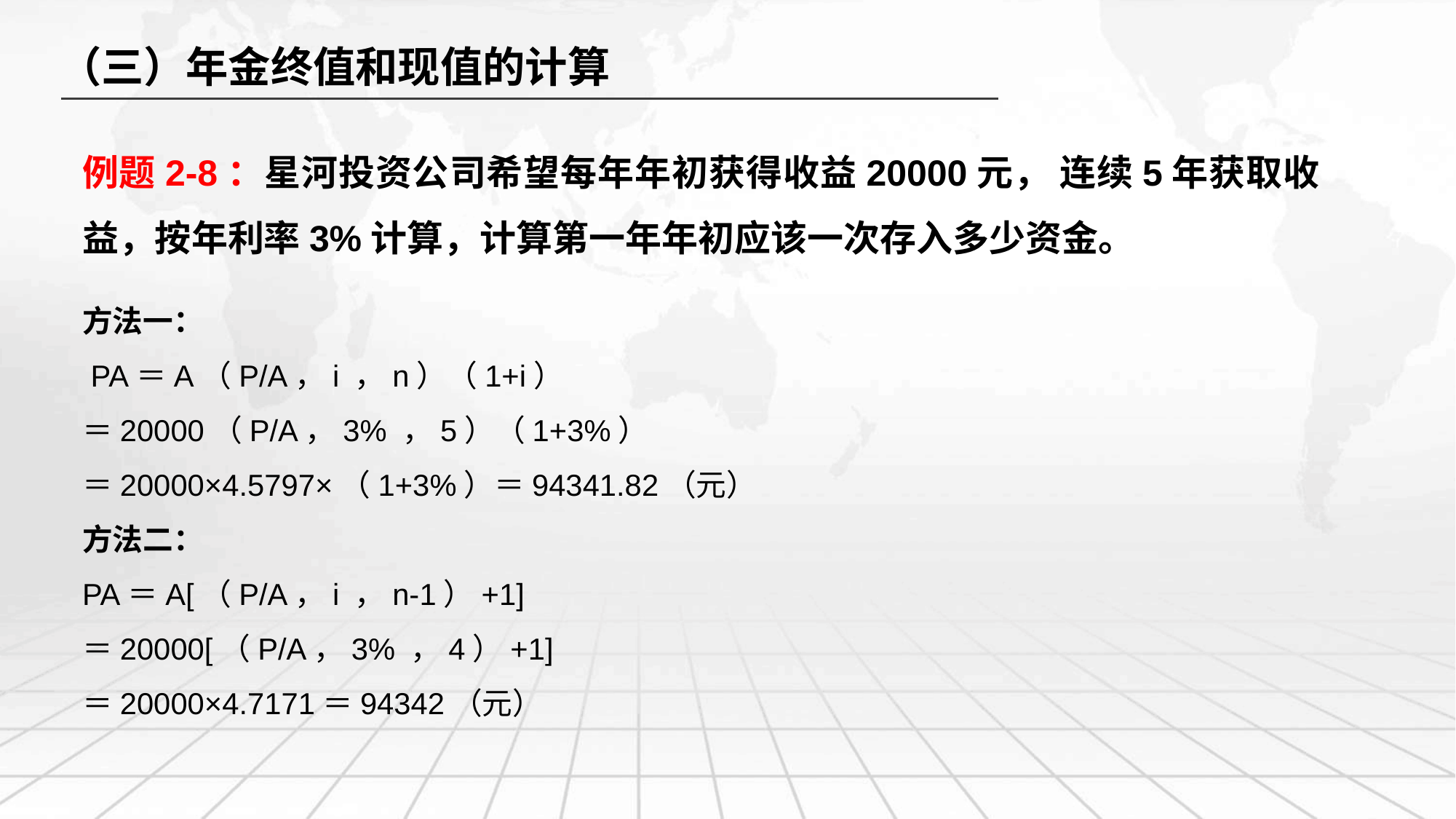

（三）年金终值和现值的计算
例题2-8：星河投资公司希望每年年初获得收益20000元， 连续5年获取收益，按年利率3%计算，计算第一年年初应该一次存入多少资金。
方法一：
 PA＝A（P/A，i ，n）（1+i）
＝20000（P/A，3% ，5）（1+3%）
＝20000×4.5797×（1+3%）＝94341.82（元）
方法二：
PA＝A[（P/A，i ，n-1）+1]
＝20000[（P/A，3% ，4）+1]
＝20000×4.7171＝94342（元）